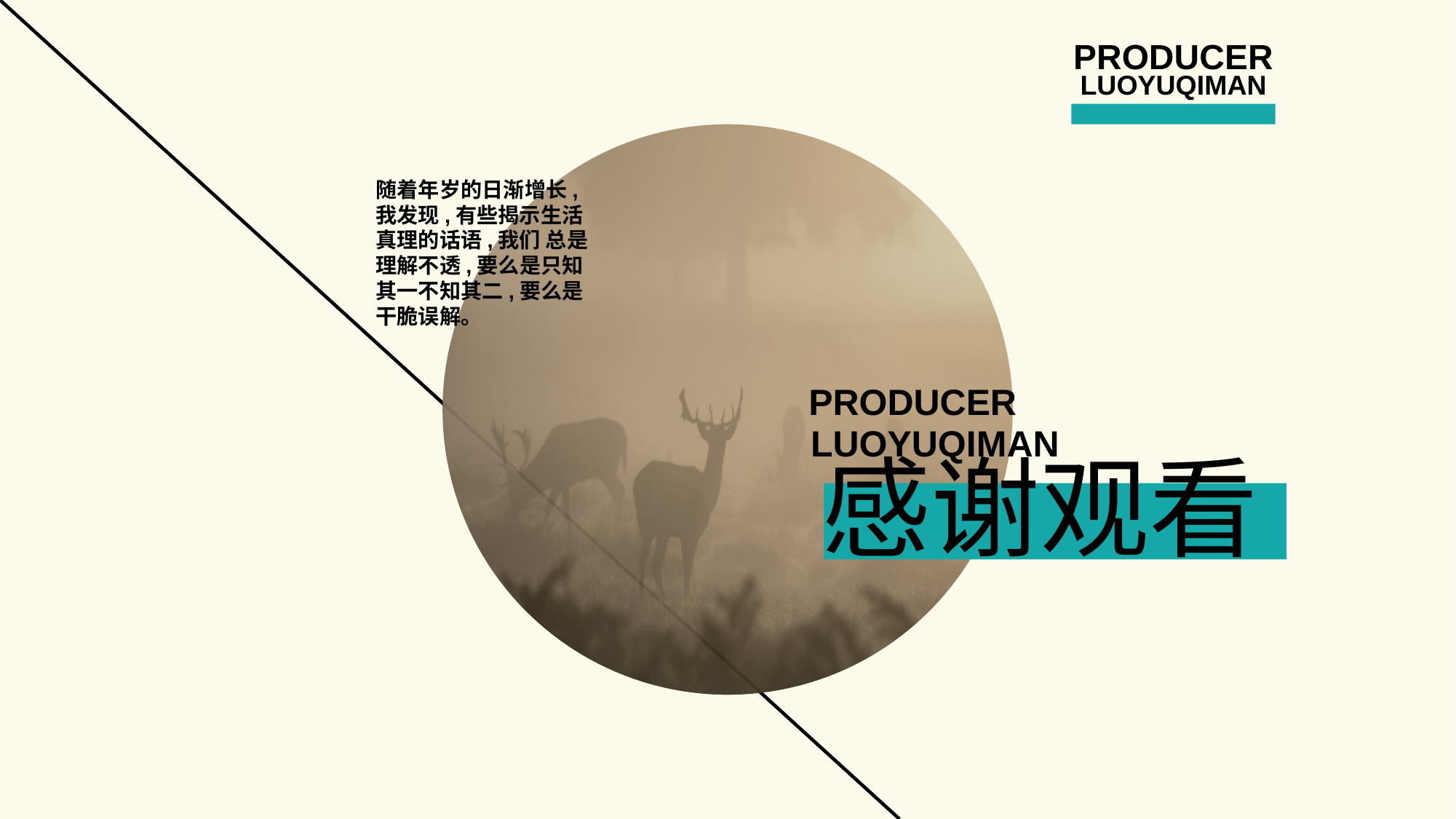

PRODUCER
LUOYUQIMAN

随着年岁的日渐增长,我发现,有些揭示生活真理的话语,我们 总是理解不透,要么是只知其一不知其二,要么是干脆误解。
PRODUCER
LUOYUQIMAN
感谢观看